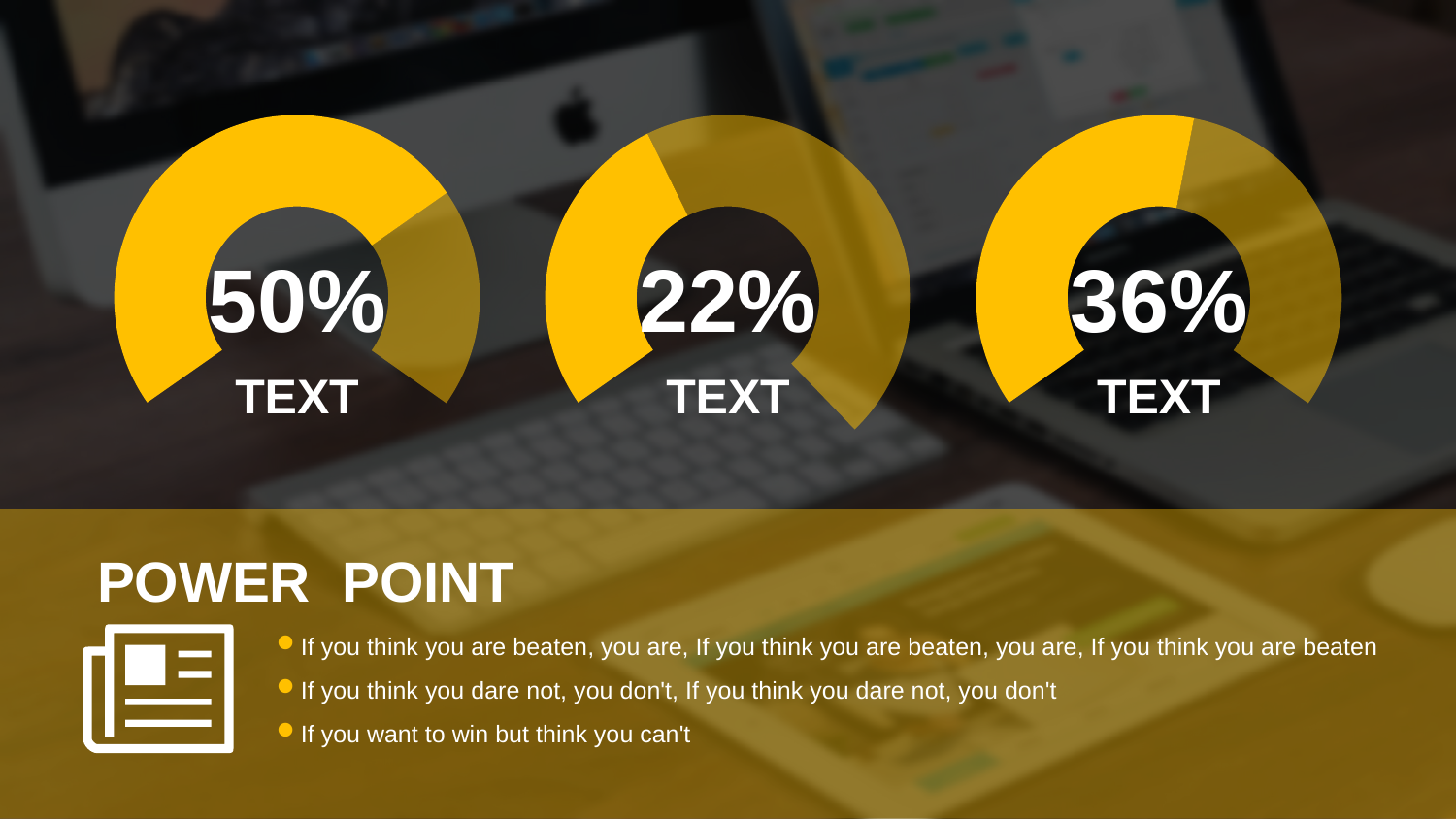

### Chart

| Category | 销售额 |
|---|---|
| 第一季度 | 8.200000000000001 |
| 第二季度 | 3.2 |
| 第三季度 | 5.0 |
50%
TEXT

### Chart

| Category | 销售额 |
|---|---|
| 第一季度 | 5.0 |
| 第二季度 | 8.200000000000001 |
| 第三季度 | 5.0 |
22%
TEXT

### Chart

| Category | 销售额 |
|---|---|
| 第一季度 | 6.2 |
| 第二季度 | 5.2 |
| 第三季度 | 5.0 |
36%
TEXT

POWER  POINT
If you think you are beaten, you are, If you think you are beaten, you are, If you think you are beaten
If you think you dare not, you don't, If you think you dare not, you don't
If you want to win but think you can't